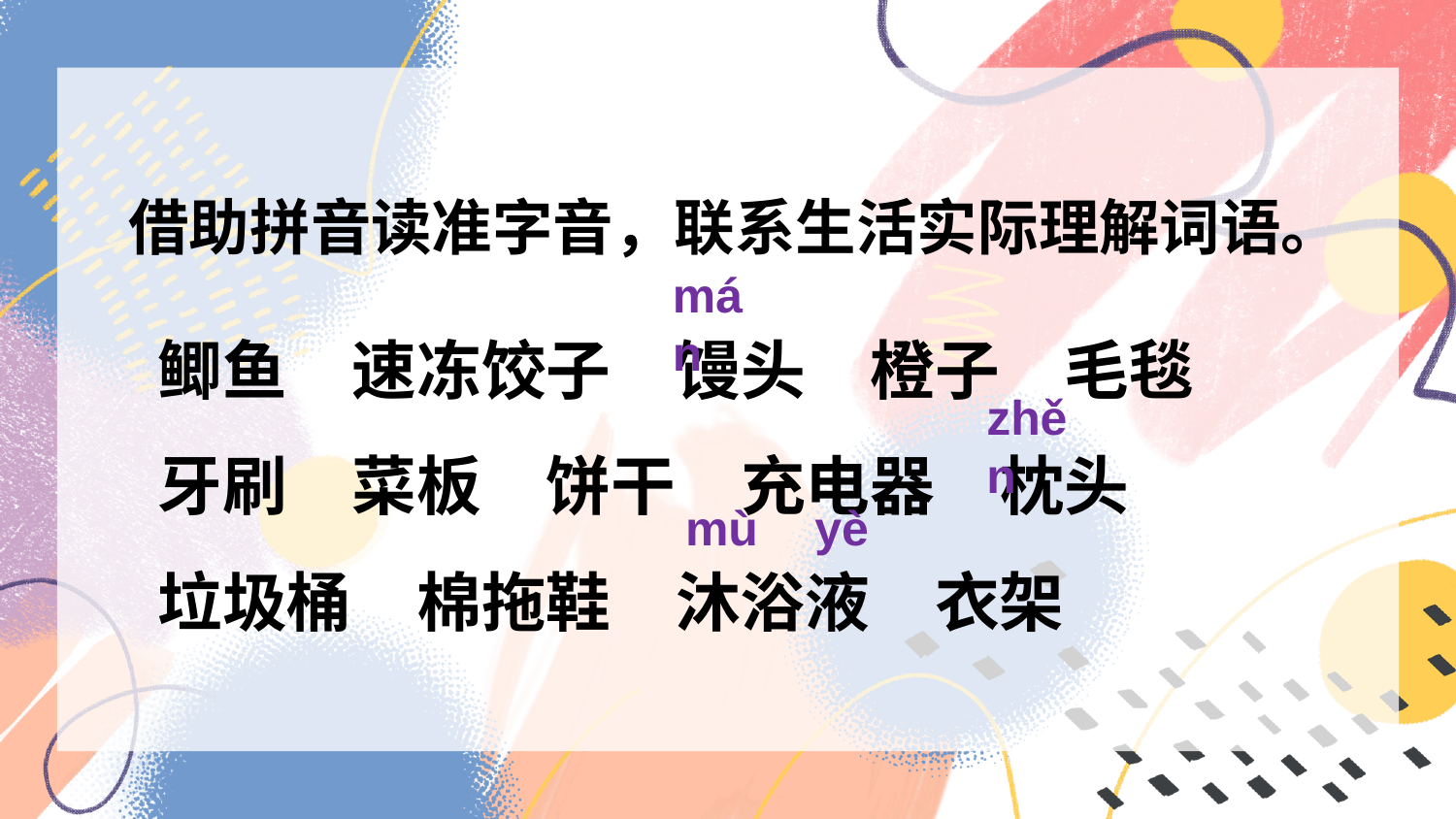

借助拼音读准字音，联系生活实际理解词语。
mán
鲫鱼　速冻饺子　馒头　橙子　毛毯
牙刷　菜板　饼干　充电器　枕头
垃圾桶　棉拖鞋　沐浴液　衣架
zhěn
mù
yè